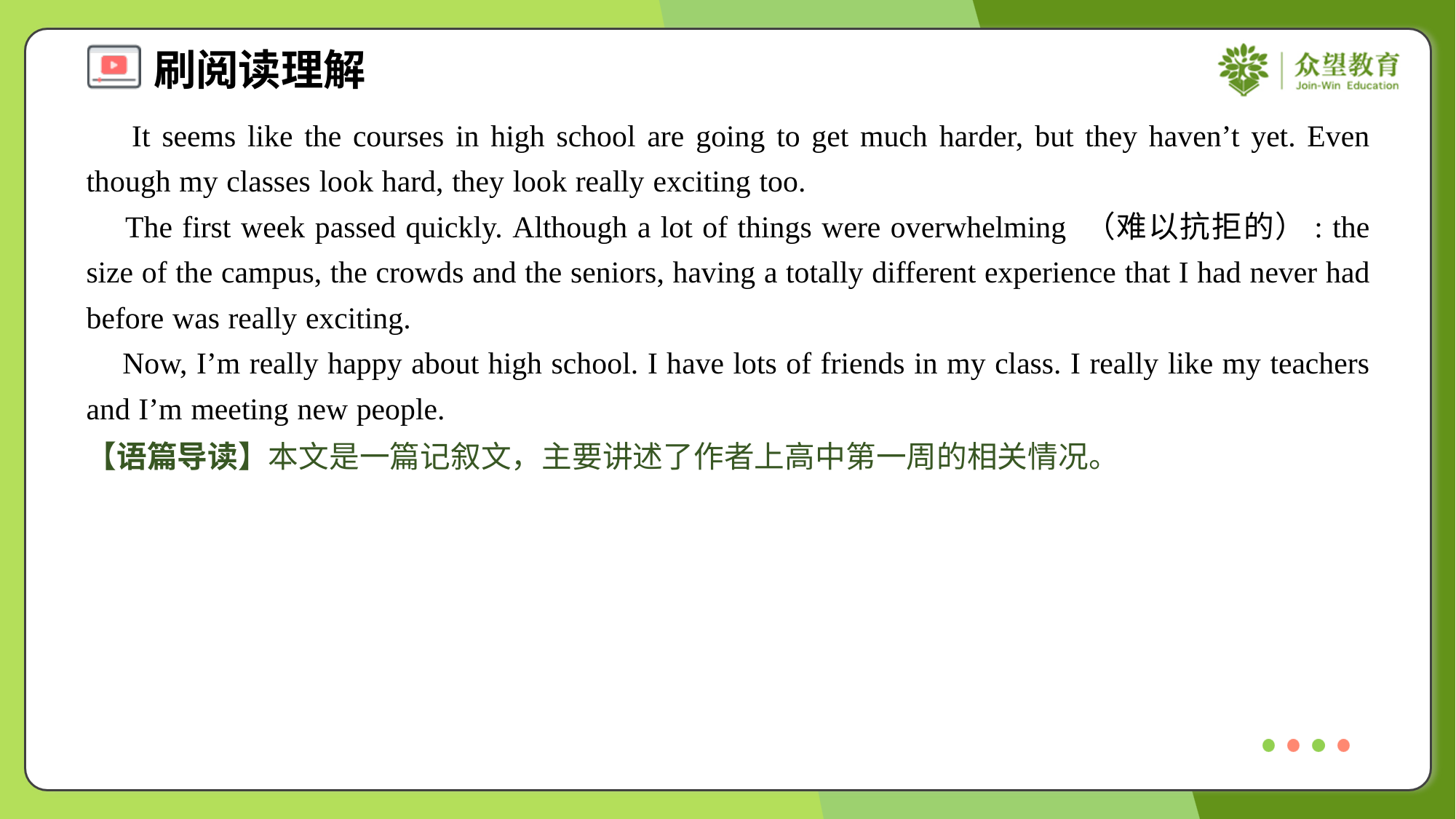

It seems like the courses in high school are going to get much harder, but they haven’t yet. Even though my classes look hard, they look really exciting too.
    The first week passed quickly. Although a lot of things were overwhelming （难以抗拒的）: the size of the campus, the crowds and the seniors, having a totally different experience that I had never had before was really exciting.
    Now, I’m really happy about high school. I have lots of friends in my class. I really like my teachers and I’m meeting new people.
【语篇导读】本文是一篇记叙文，主要讲述了作者上高中第一周的相关情况。